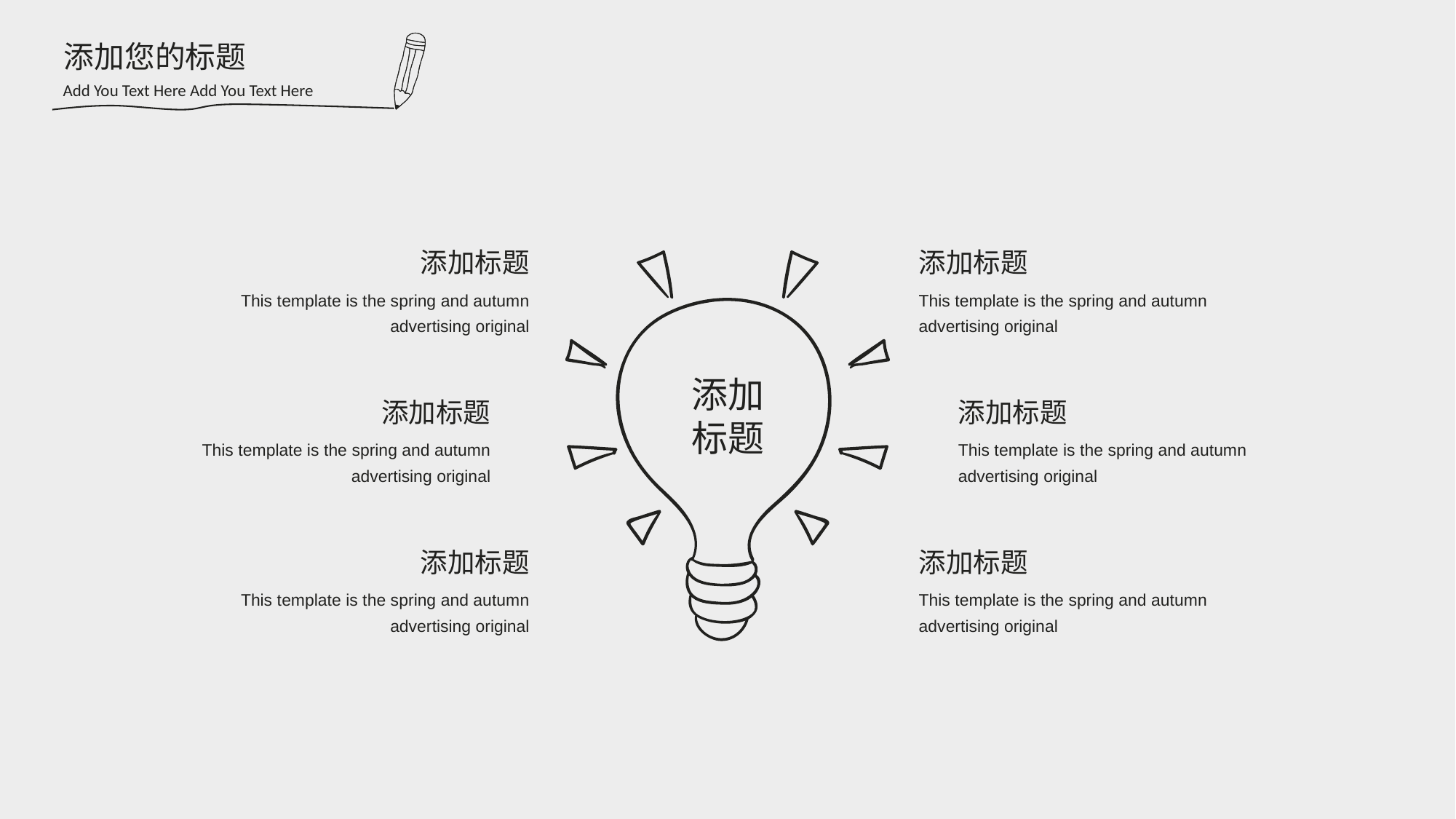

添加您的标题

Add You Text Here Add You Text Here

添加标题
添加标题

This template is the spring and autumn advertising original
This template is the spring and autumn advertising original
添加
标题
添加标题
添加标题
This template is the spring and autumn advertising original
This template is the spring and autumn advertising original
添加标题
添加标题
This template is the spring and autumn advertising original
This template is the spring and autumn advertising original